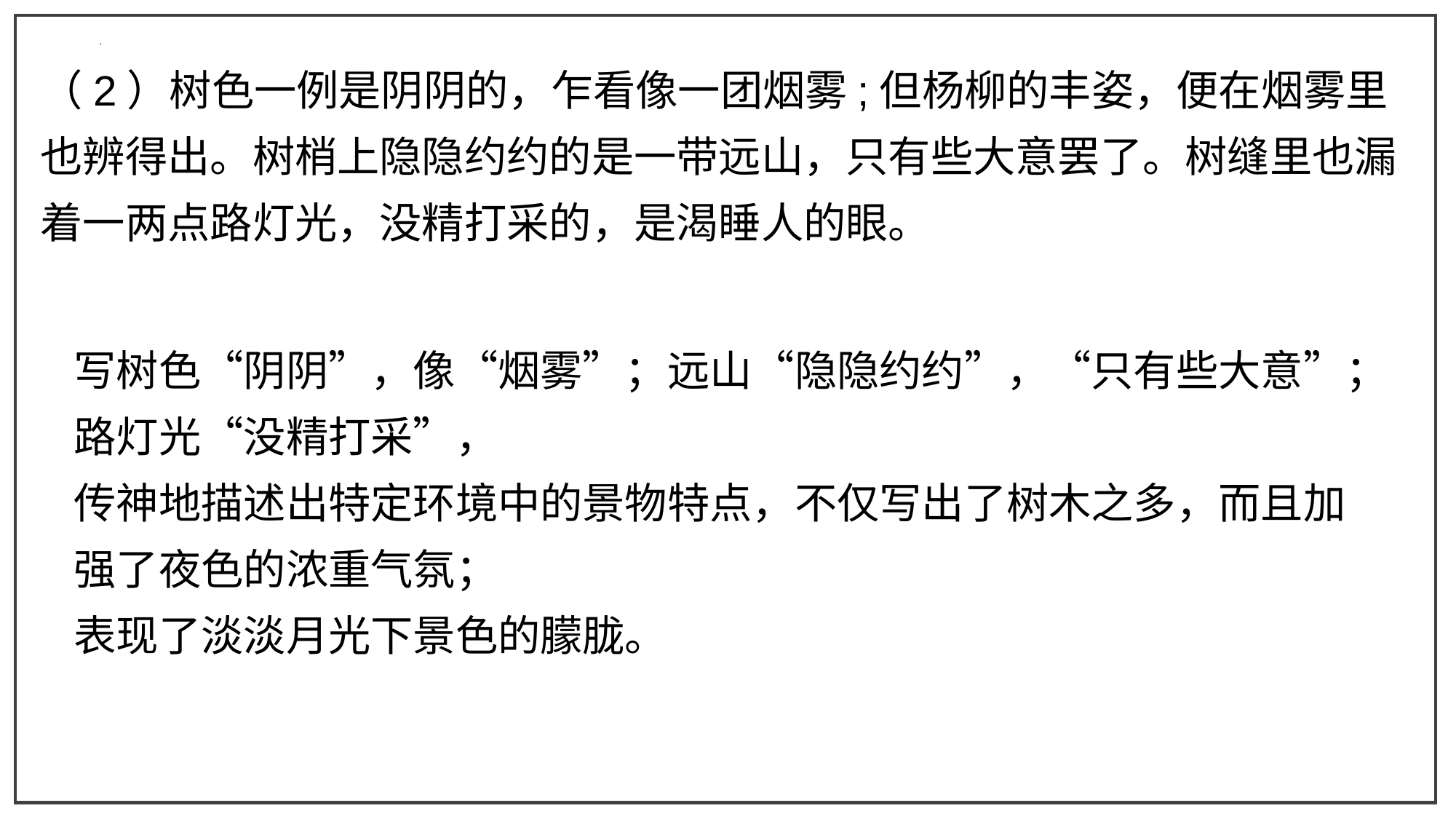

（2）树色一例是阴阴的，乍看像一团烟雾;但杨柳的丰姿，便在烟雾里也辨得出。树梢上隐隐约约的是一带远山，只有些大意罢了。树缝里也漏着一两点路灯光，没精打采的，是渴睡人的眼。
写树色“阴阴”，像“烟雾”；远山“隐隐约约”，“只有些大意”；
路灯光“没精打采”，
传神地描述出特定环境中的景物特点，不仅写出了树木之多，而且加强了夜色的浓重气氛；
表现了淡淡月光下景色的朦胧。